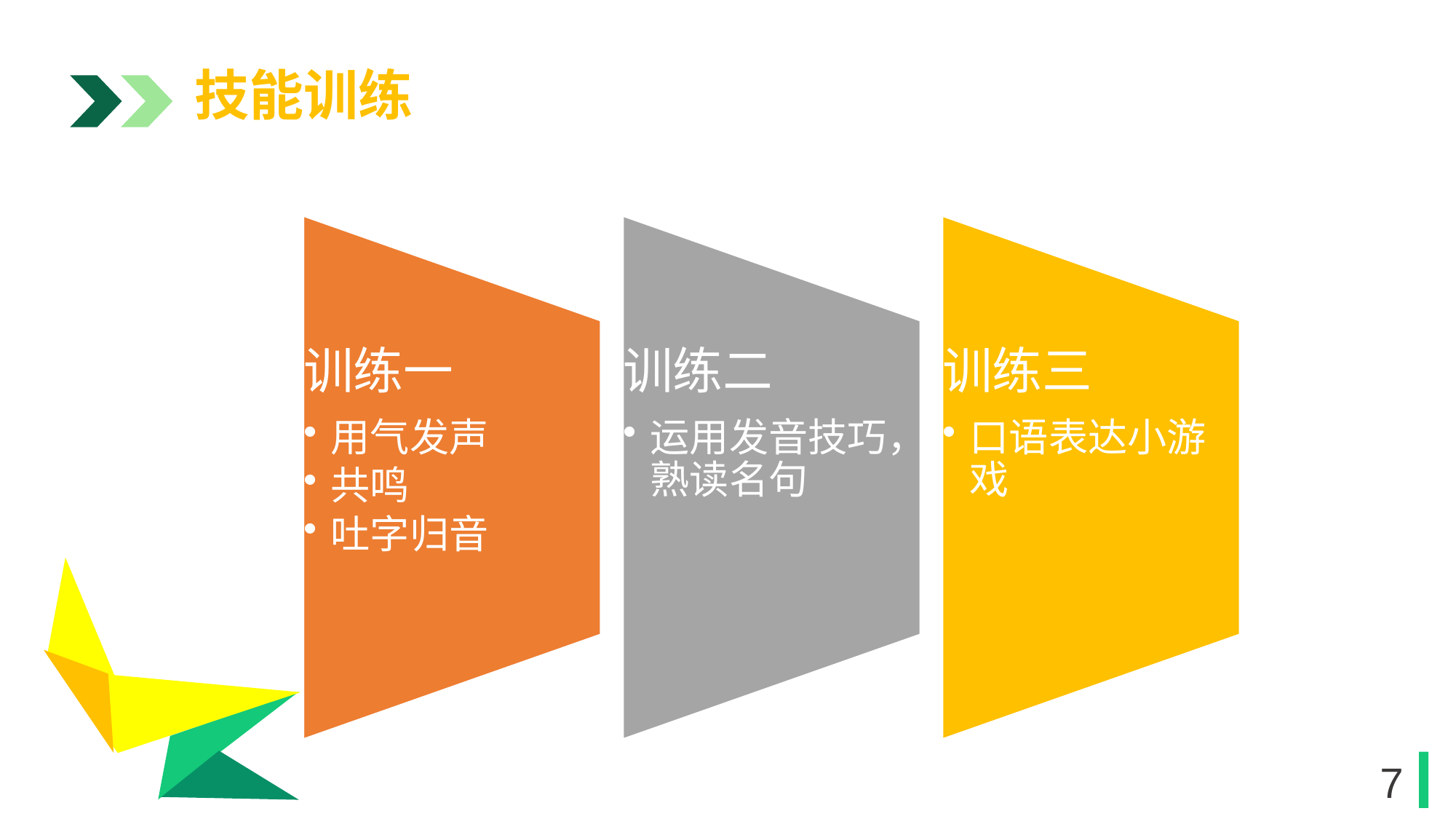

技能训练

训练一
用气发声
共鸣
吐字归音
训练二
运用发音技巧，熟读名句
训练三
口语表达小游戏

7